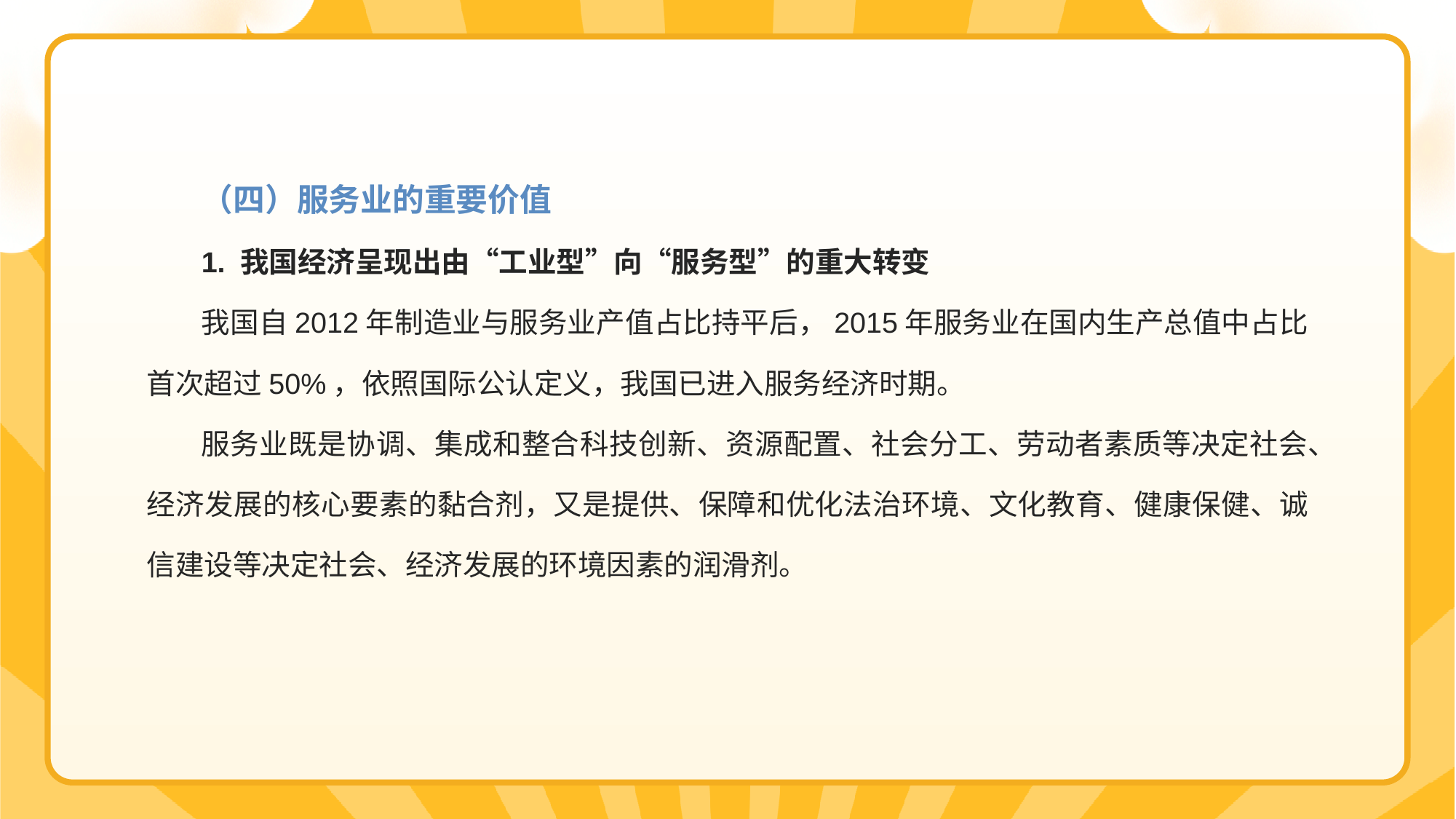

（四）服务业的重要价值
1. 我国经济呈现出由“工业型”向“服务型”的重大转变
我国自2012年制造业与服务业产值占比持平后，2015年服务业在国内生产总值中占比首次超过50%，依照国际公认定义，我国已进入服务经济时期。
服务业既是协调、集成和整合科技创新、资源配置、社会分工、劳动者素质等决定社会、经济发展的核心要素的黏合剂，又是提供、保障和优化法治环境、文化教育、健康保健、诚信建设等决定社会、经济发展的环境因素的润滑剂。